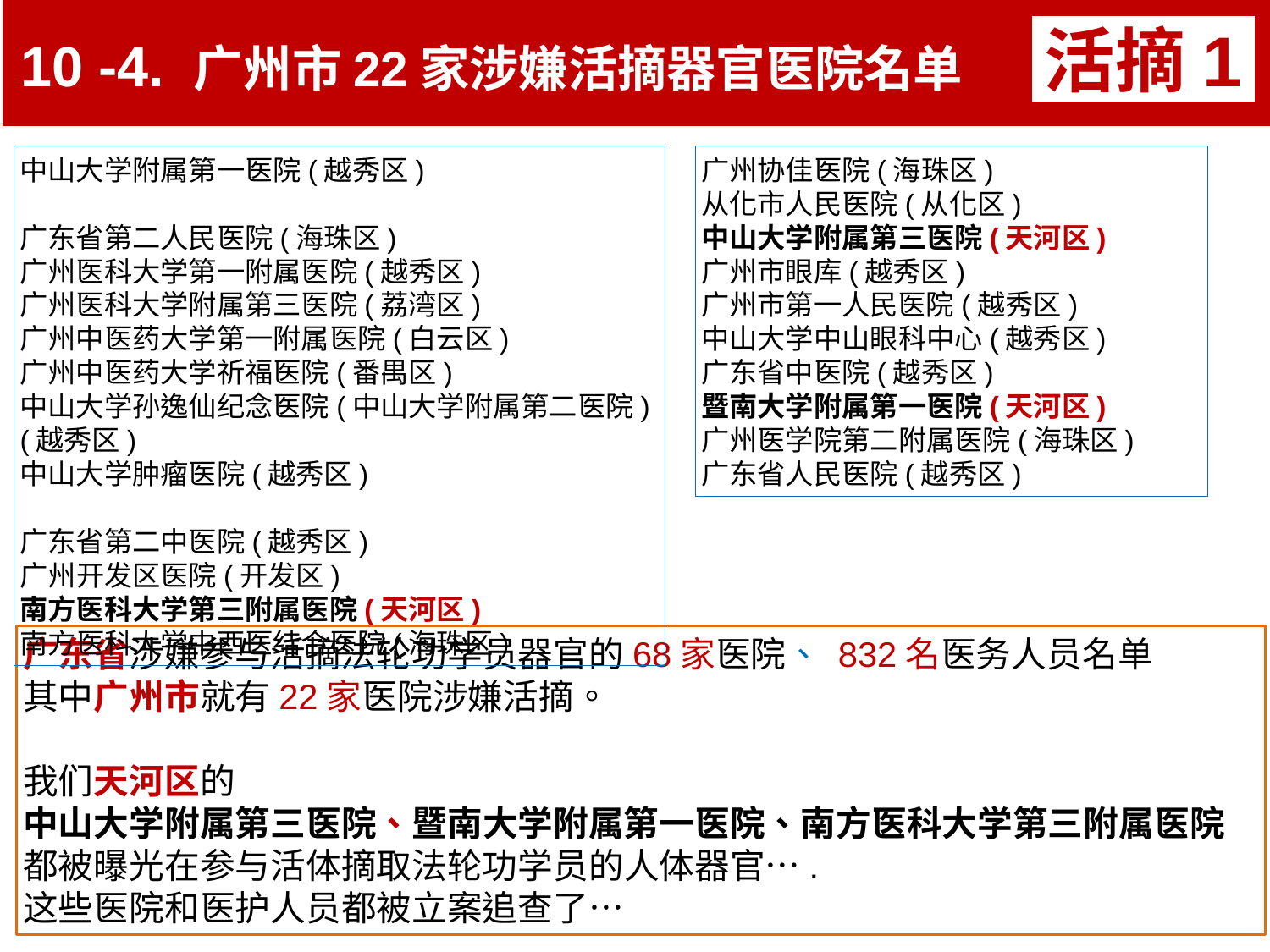

10 -4. 广州市22家涉嫌活摘器官医院名单
活摘1

中山大学附属第一医院(越秀区)
广东省第二人民医院(海珠区)
广州医科大学第一附属医院(越秀区)
广州医科大学附属第三医院(荔湾区)
广州中医药大学第一附属医院(白云区)
广州中医药大学祈福医院(番禺区)
中山大学孙逸仙纪念医院(中山大学附属第二医院)
(越秀区)
中山大学肿瘤医院(越秀区)
广东省第二中医院(越秀区)
广州开发区医院(开发区)
南方医科大学第三附属医院(天河区)
南方医科大学中西医结合医院(海珠区)
广州协佳医院(海珠区)
从化市人民医院(从化区)
中山大学附属第三医院(天河区)
广州市眼库(越秀区)
广州市第一人民医院(越秀区)
中山大学中山眼科中心(越秀区)
广东省中医院(越秀区)
暨南大学附属第一医院(天河区)
广州医学院第二附属医院(海珠区)
广东省人民医院(越秀区)
广东省涉嫌参与活摘法轮功学员器官的68家医院、 832名医务人员名单
其中广州市就有22家医院涉嫌活摘。

我们天河区的
中山大学附属第三医院、暨南大学附属第一医院、南方医科大学第三附属医院
都被曝光在参与活体摘取法轮功学员的人体器官….
这些医院和医护人员都被立案追查了…